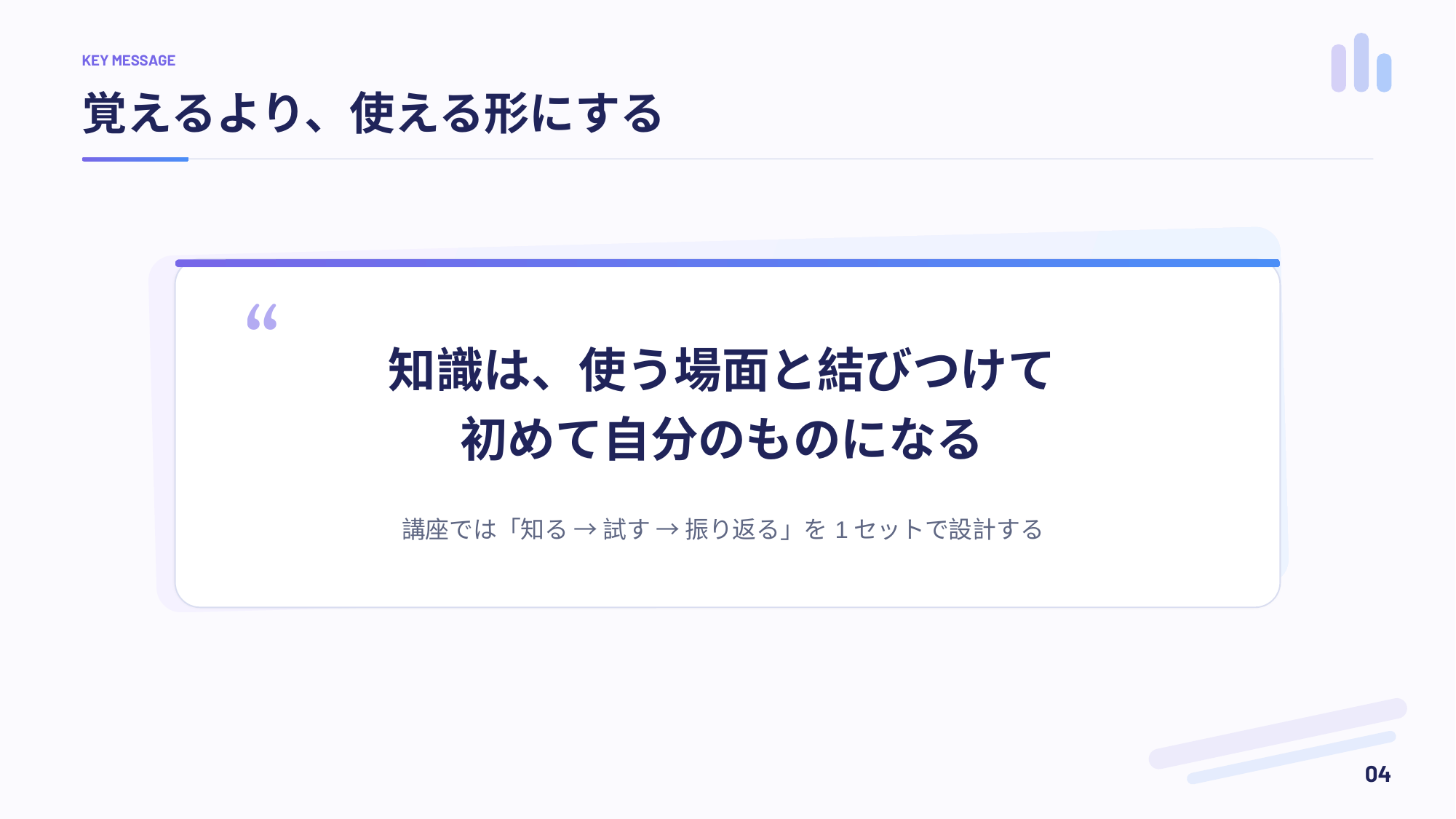

KEY MESSAGE

覚えるより、使える形にする

“
知識は、使う場面と結びつけて
初めて自分のものになる
講座では「知る → 試す → 振り返る」を1セットで設計する

04